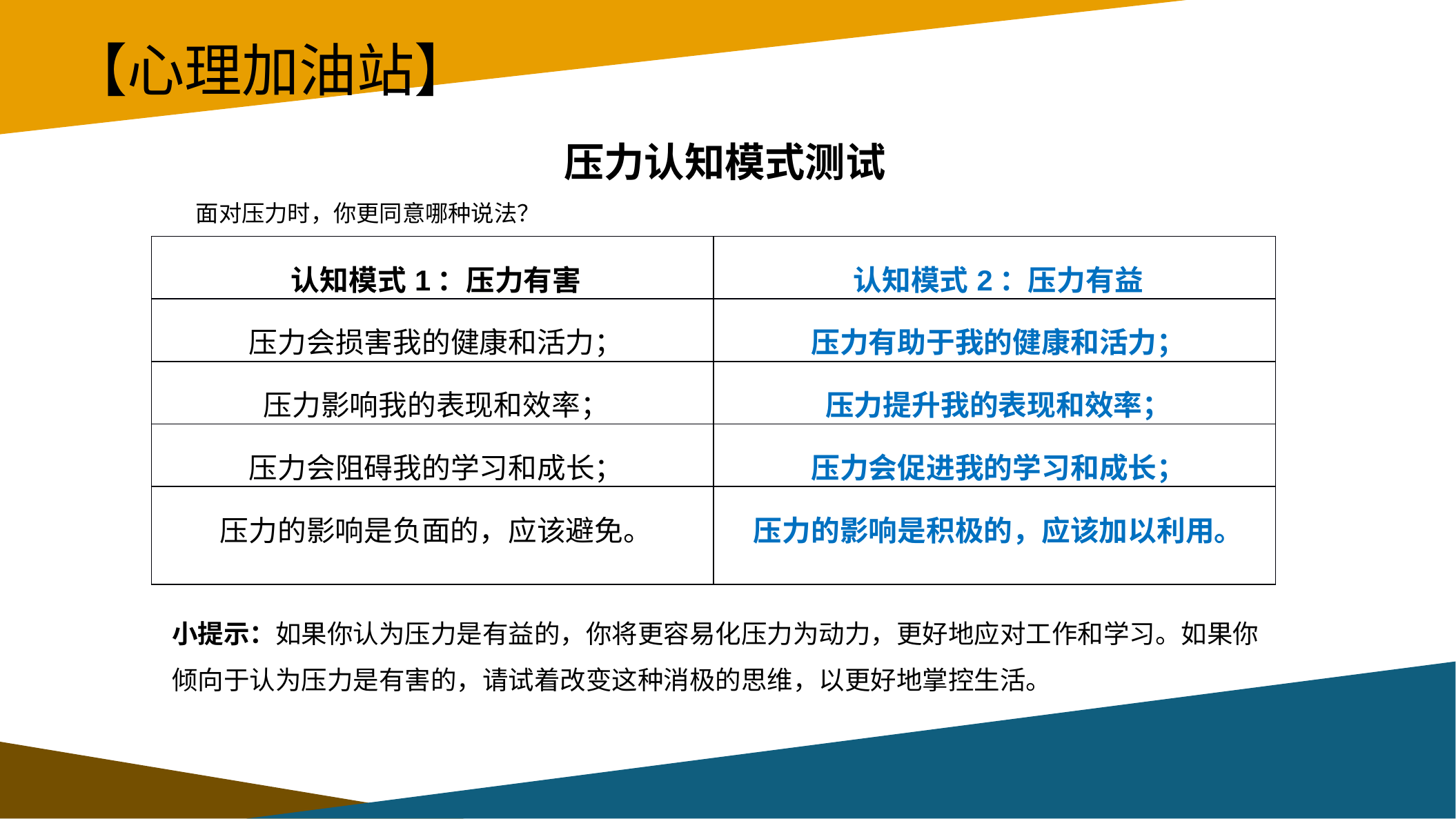

# 【心理加油站】
压力认知模式测试
面对压力时，你更同意哪种说法？
| 认知模式1：压力有害 | 认知模式2：压力有益 |
| --- | --- |
| 压力会损害我的健康和活力； | 压力有助于我的健康和活力； |
| 压力影响我的表现和效率； | 压力提升我的表现和效率； |
| 压力会阻碍我的学习和成长； | 压力会促进我的学习和成长； |
| 压力的影响是负面的，应该避免。 | 压力的影响是积极的，应该加以利用。 |
小提示：如果你认为压力是有益的，你将更容易化压力为动力，更好地应对工作和学习。如果你倾向于认为压力是有害的，请试着改变这种消极的思维，以更好地掌控生活。